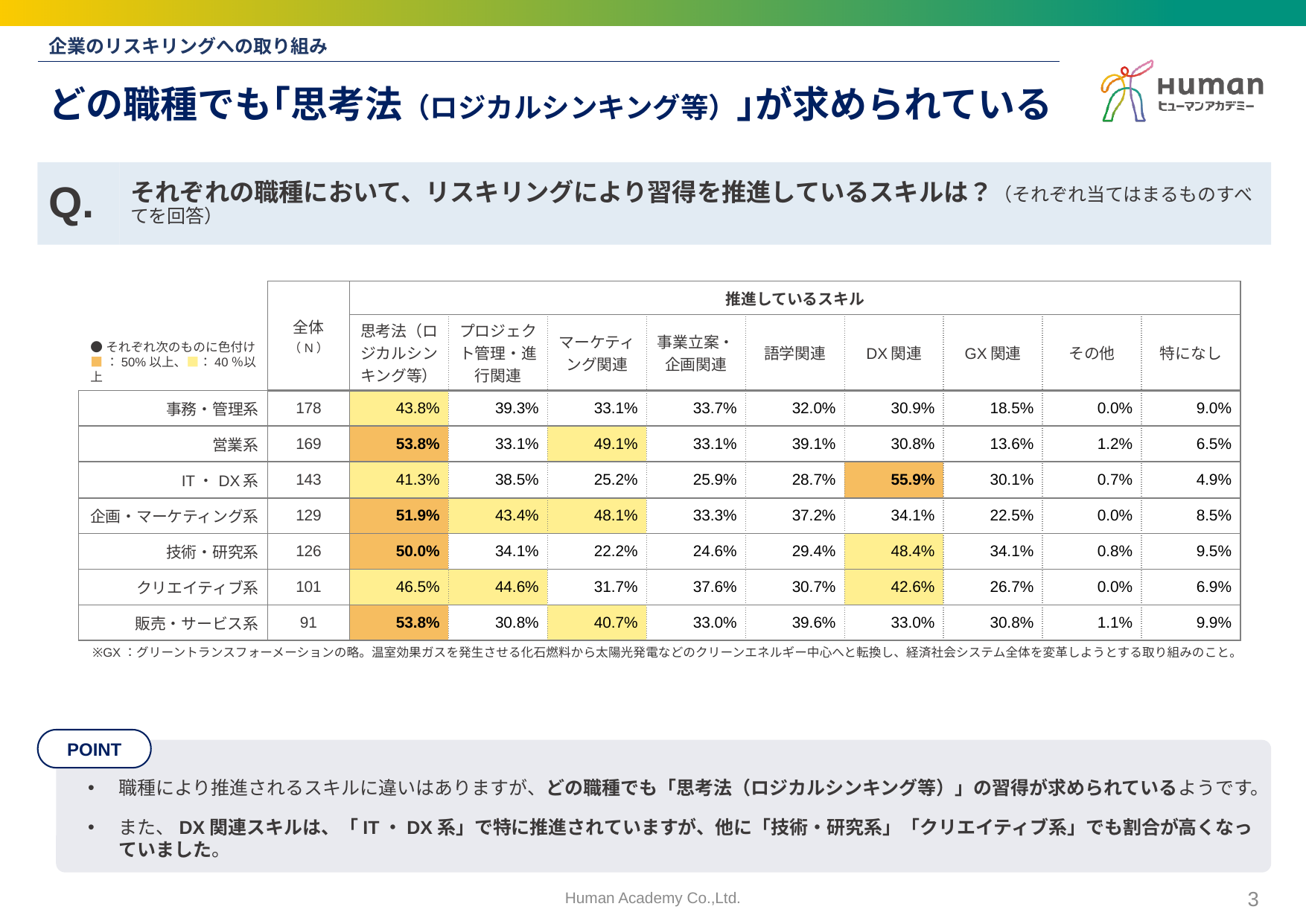

企業のリスキリングへの取り組み
# どの職種でも｢思考法（ロジカルシンキング等）｣が求められている
Q.
それぞれの職種において、リスキリングにより習得を推進しているスキルは？（それぞれ当てはまるものすべてを回答）
|  | 全体 （N） | 推進しているスキル |  |  |  |  |  |  |  |  |
| --- | --- | --- | --- | --- | --- | --- | --- | --- | --- | --- |
|  |  | 思考法（ロジカルシンキング等） | プロジェクト管理・進行関連 | マーケティング関連 | 事業立案・企画関連 | 語学関連 | DX関連 | GX関連 | その他 | 特になし |
| 事務・管理系 | 178 | 43.8% | 39.3% | 33.1% | 33.7% | 32.0% | 30.9% | 18.5% | 0.0% | 9.0% |
| 営業系 | 169 | 53.8% | 33.1% | 49.1% | 33.1% | 39.1% | 30.8% | 13.6% | 1.2% | 6.5% |
| IT・DX系 | 143 | 41.3% | 38.5% | 25.2% | 25.9% | 28.7% | 55.9% | 30.1% | 0.7% | 4.9% |
| 企画・マーケティング系 | 129 | 51.9% | 43.4% | 48.1% | 33.3% | 37.2% | 34.1% | 22.5% | 0.0% | 8.5% |
| 技術・研究系 | 126 | 50.0% | 34.1% | 22.2% | 24.6% | 29.4% | 48.4% | 34.1% | 0.8% | 9.5% |
| クリエイティブ系 | 101 | 46.5% | 44.6% | 31.7% | 37.6% | 30.7% | 42.6% | 26.7% | 0.0% | 6.9% |
| 販売・サービス系 | 91 | 53.8% | 30.8% | 40.7% | 33.0% | 39.6% | 33.0% | 30.8% | 1.1% | 9.9% |
●それぞれ次のものに色付け
■：50%以上、■：40％以上
※GX：グリーントランスフォーメーションの略。温室効果ガスを発生させる化石燃料から太陽光発電などのクリーンエネルギー中心へと転換し、経済社会システム全体を変革しようとする取り組みのこと。
職種により推進されるスキルに違いはありますが、どの職種でも「思考法（ロジカルシンキング等）」の習得が求められているようです。
また、DX関連スキルは、「IT・DX系」で特に推進されていますが、他に「技術・研究系」「クリエイティブ系」でも割合が高くなっていました。
Human Academy Co.,Ltd.
3